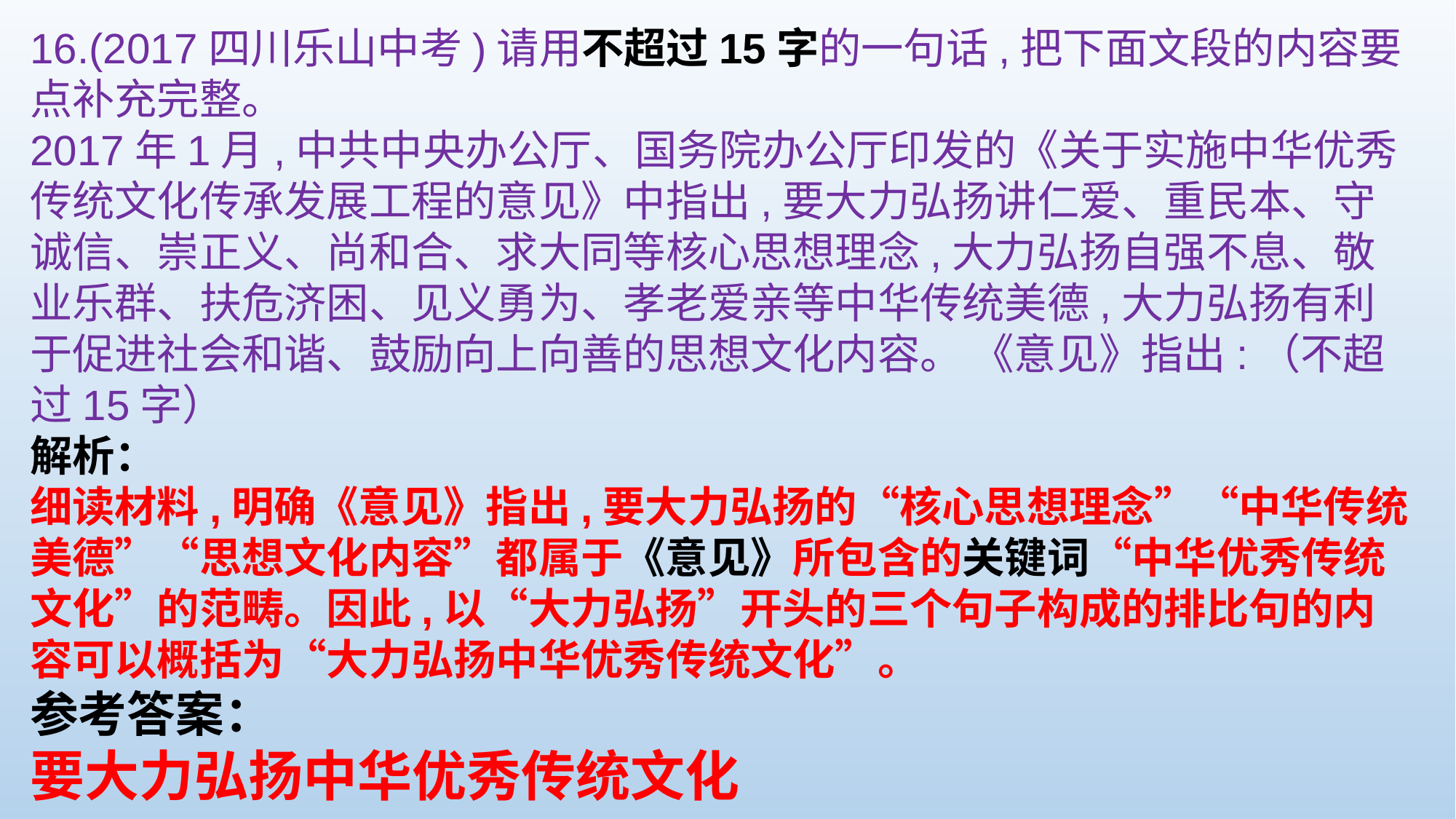

16.(2017四川乐山中考)请用不超过15字的一句话,把下面文段的内容要点补充完整。
2017年1月,中共中央办公厅、国务院办公厅印发的《关于实施中华优秀传统文化传承发展工程的意见》中指出,要大力弘扬讲仁爱、重民本、守诚信、崇正义、尚和合、求大同等核心思想理念,大力弘扬自强不息、敬业乐群、扶危济困、见义勇为、孝老爱亲等中华传统美德,大力弘扬有利于促进社会和谐、鼓励向上向善的思想文化内容。 《意见》指出:（不超过15字）
解析：
细读材料,明确《意见》指出,要大力弘扬的“核心思想理念”“中华传统美德”“思想文化内容”都属于《意见》所包含的关键词“中华优秀传统文化”的范畴。因此,以“大力弘扬”开头的三个句子构成的排比句的内容可以概括为“大力弘扬中华优秀传统文化”。
参考答案：
要大力弘扬中华优秀传统文化